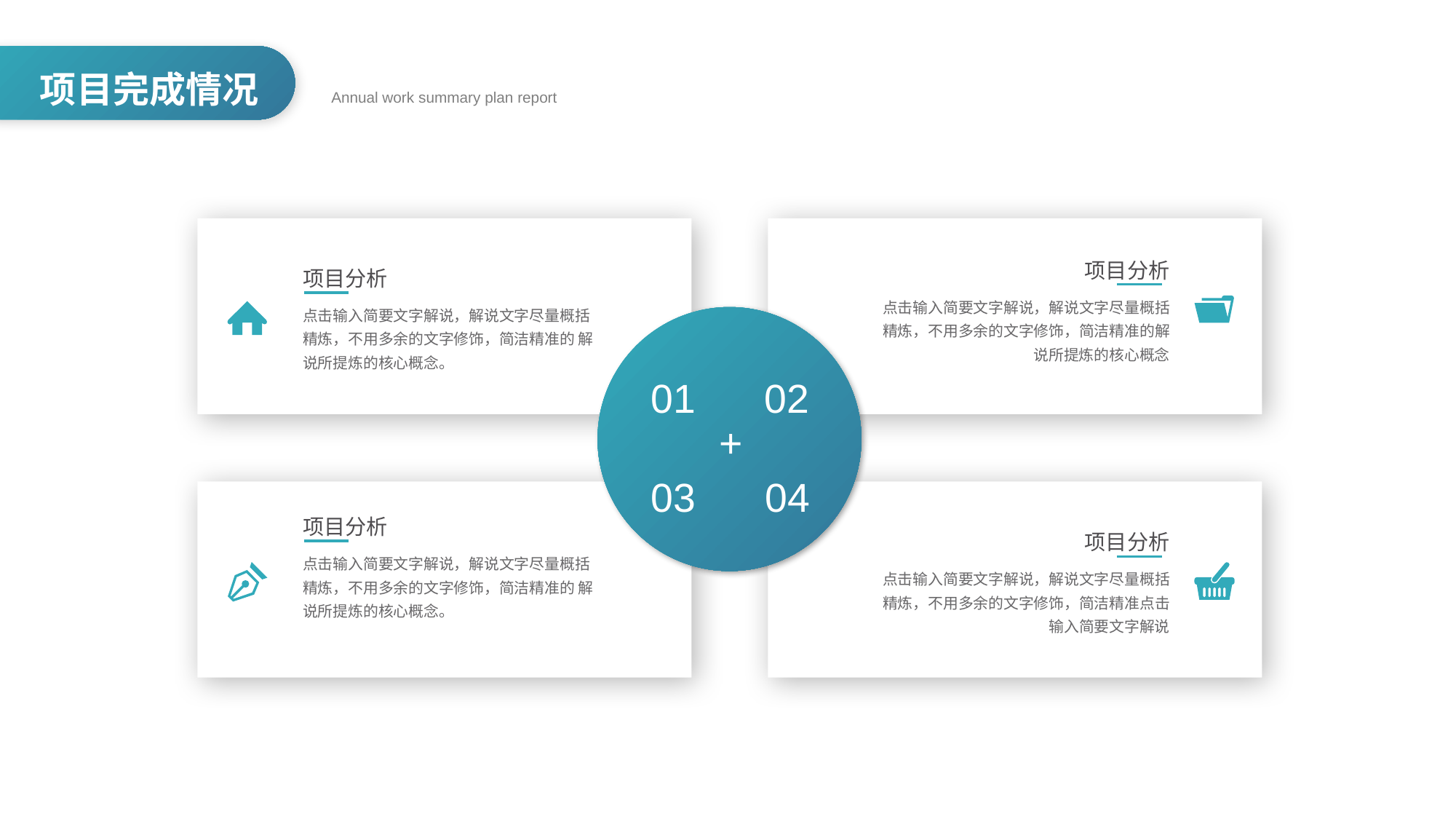

项目完成情况

项目分析
点击输入简要文字解说，解说文字尽量概括精炼，不用多余的文字修饰，简洁精准的解说所提炼的核心概念
项目分析
点击输入简要文字解说，解说文字尽量概括精炼，不用多余的文字修饰，简洁精准的 解说所提炼的核心概念。

01
02
+
03
04

项目分析
点击输入简要文字解说，解说文字尽量概括精炼，不用多余的文字修饰，简洁精准的 解说所提炼的核心概念。
项目分析
点击输入简要文字解说，解说文字尽量概括精炼，不用多余的文字修饰，简洁精准点击输入简要文字解说